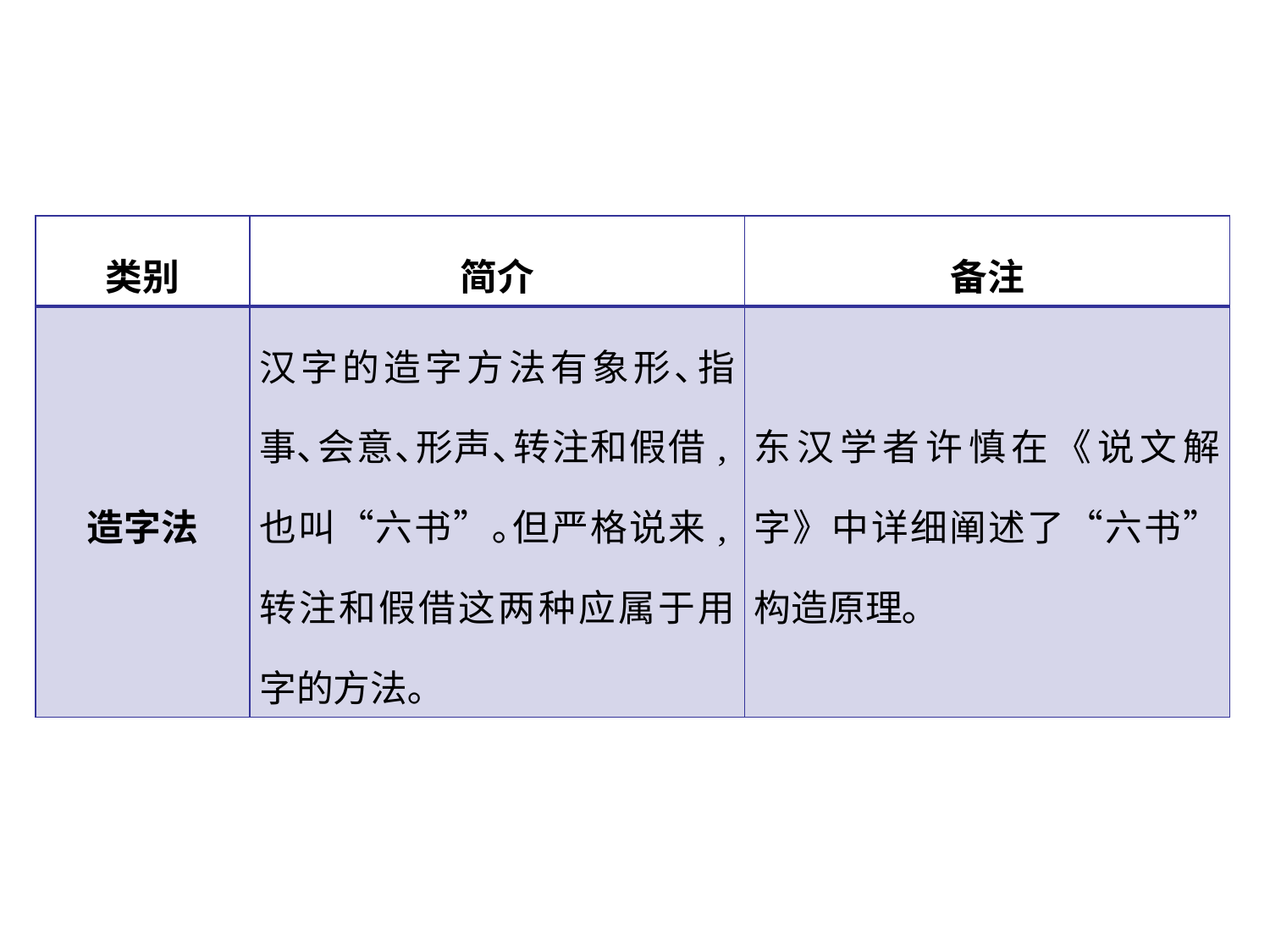

| 类别 | 简介 | 备注 |
| --- | --- | --- |
| 造字法 | 汉字的造字方法有象形､指事､会意､形声､转注和假借,也叫“六书”｡但严格说来,转注和假借这两种应属于用字的方法｡ | 东汉学者许慎在《说文解字》中详细阐述了“六书”构造原理｡ |